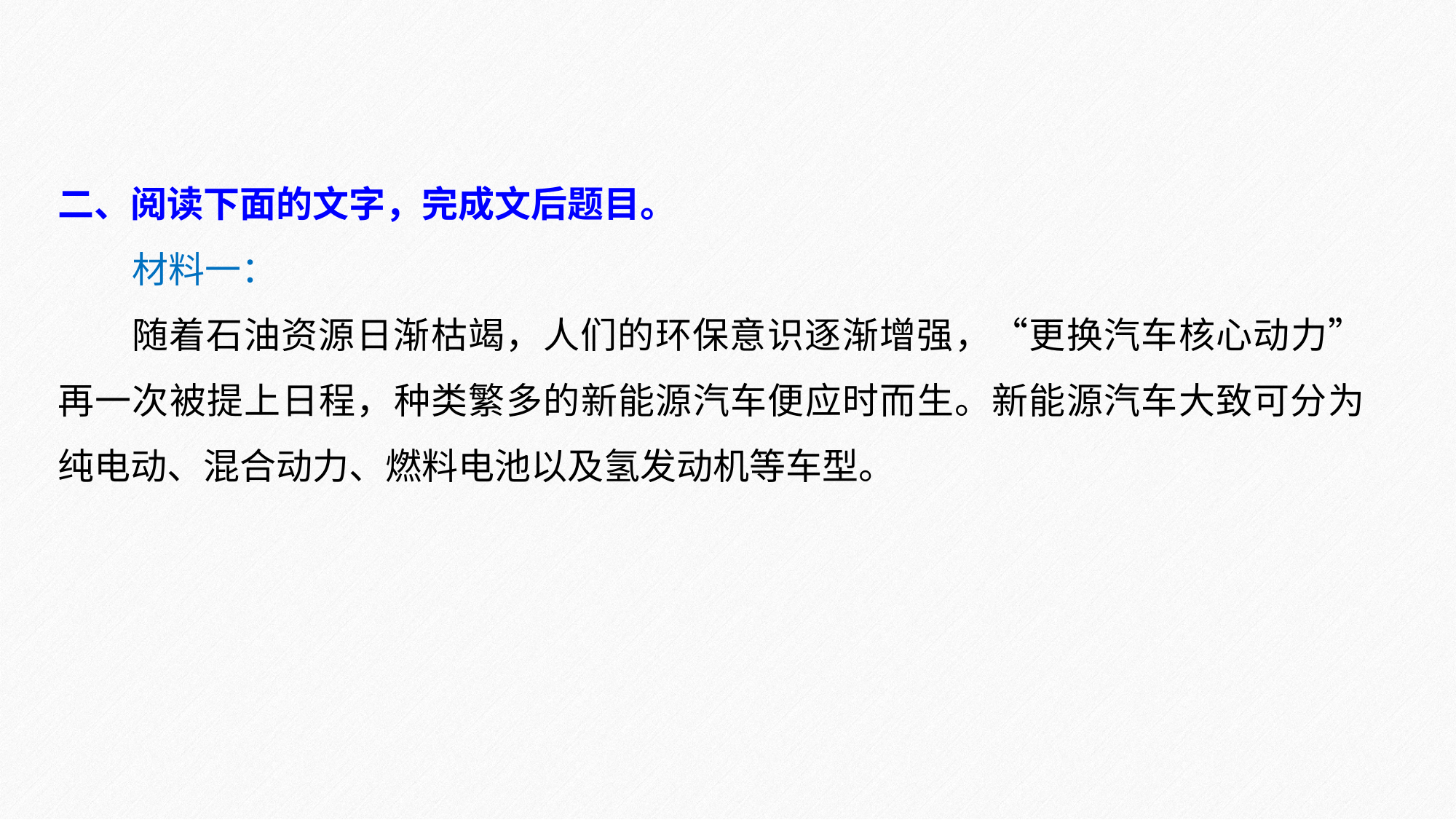

二、阅读下面的文字，完成文后题目。
材料一：
随着石油资源日渐枯竭，人们的环保意识逐渐增强，“更换汽车核心动力”再一次被提上日程，种类繁多的新能源汽车便应时而生。新能源汽车大致可分为纯电动、混合动力、燃料电池以及氢发动机等车型。